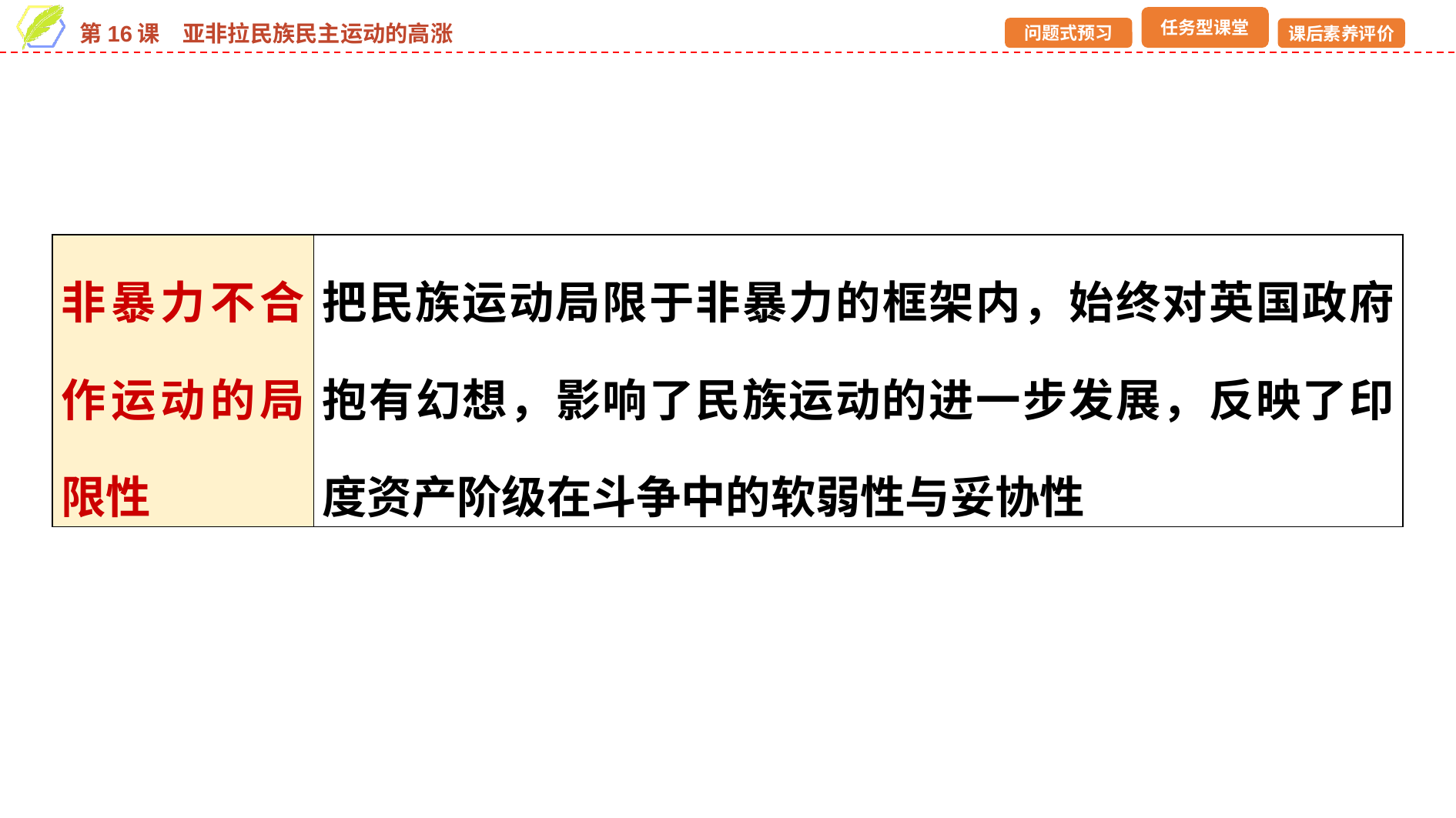

| 非暴力不合作运动的局限性 | 把民族运动局限于非暴力的框架内，始终对英国政府抱有幻想，影响了民族运动的进一步发展，反映了印度资产阶级在斗争中的软弱性与妥协性 |
| --- | --- |